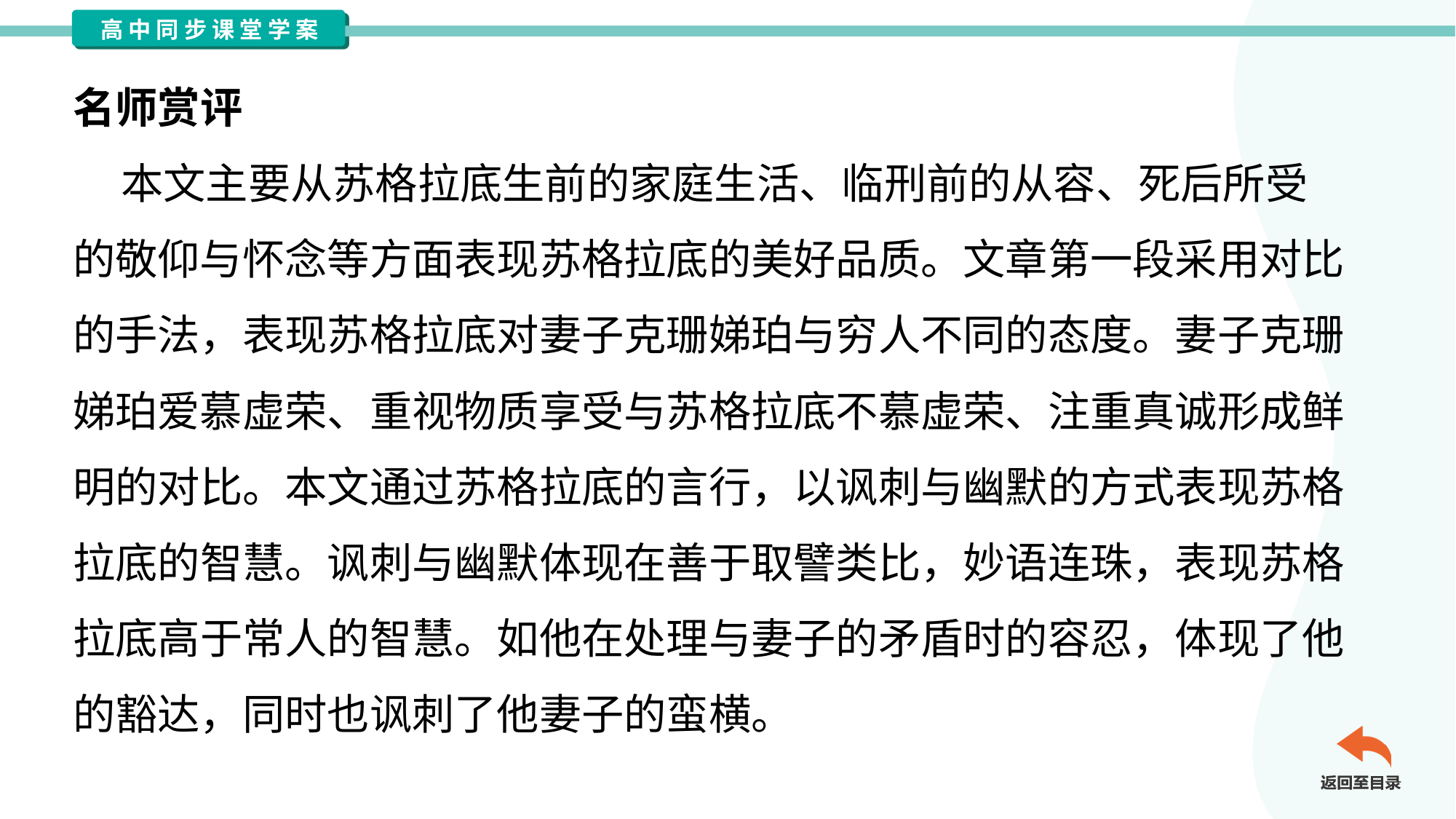

名师赏评
    本文主要从苏格拉底生前的家庭生活、临刑前的从容、死后所受
的敬仰与怀念等方面表现苏格拉底的美好品质。文章第一段采用对比
的手法，表现苏格拉底对妻子克珊娣珀与穷人不同的态度。妻子克珊
娣珀爱慕虚荣、重视物质享受与苏格拉底不慕虚荣、注重真诚形成鲜
明的对比。本文通过苏格拉底的言行，以讽刺与幽默的方式表现苏格
拉底的智慧。讽刺与幽默体现在善于取譬类比，妙语连珠，表现苏格
拉底高于常人的智慧。如他在处理与妻子的矛盾时的容忍，体现了他
的豁达，同时也讽刺了他妻子的蛮横。